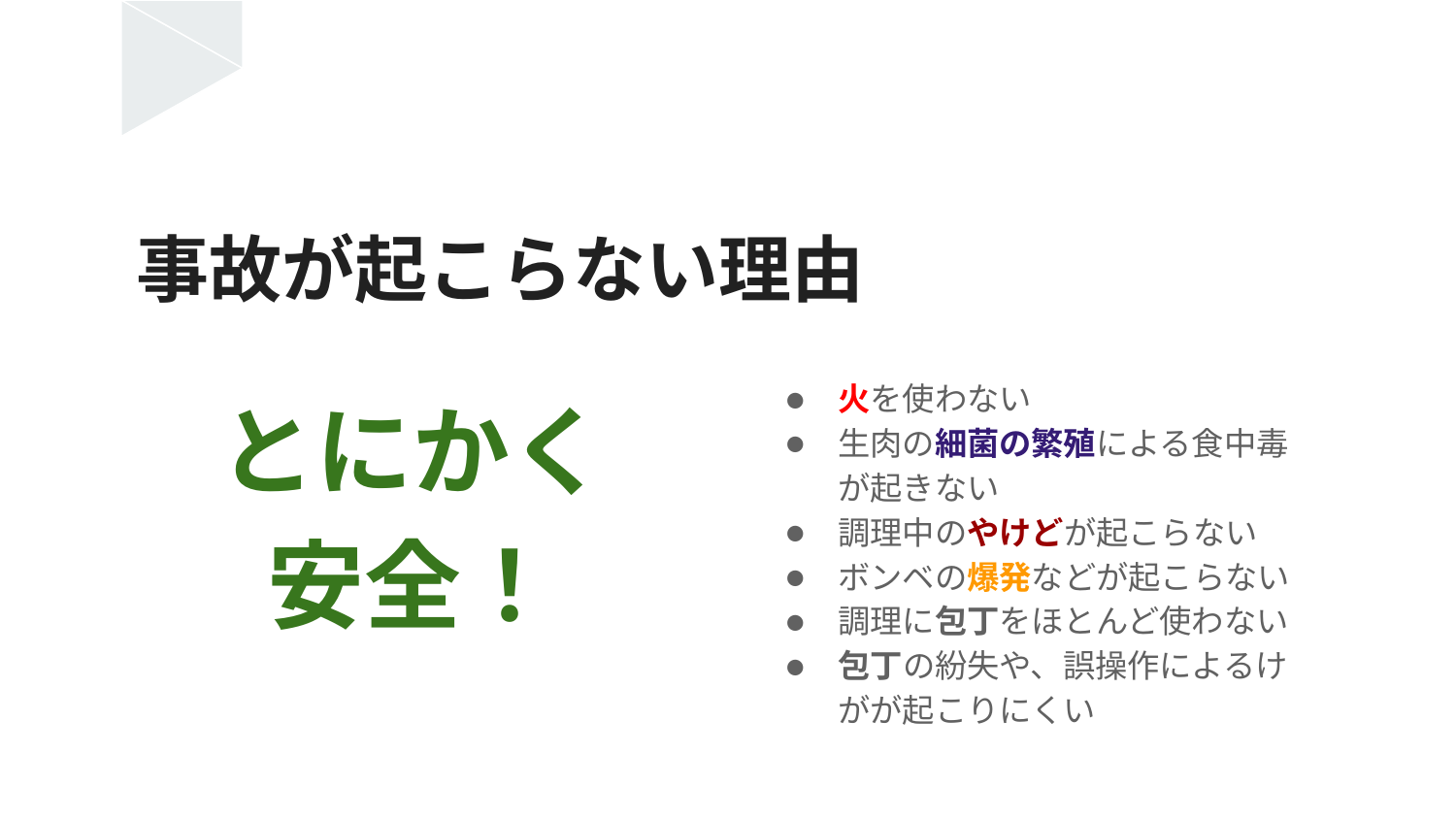

# 事故が起こらない理由
とにかく
安全！
火を使わない
生肉の細菌の繁殖による食中毒が起きない
調理中のやけどが起こらない
ボンベの爆発などが起こらない
調理に包丁をほとんど使わない
包丁の紛失や、誤操作によるけがが起こりにくい